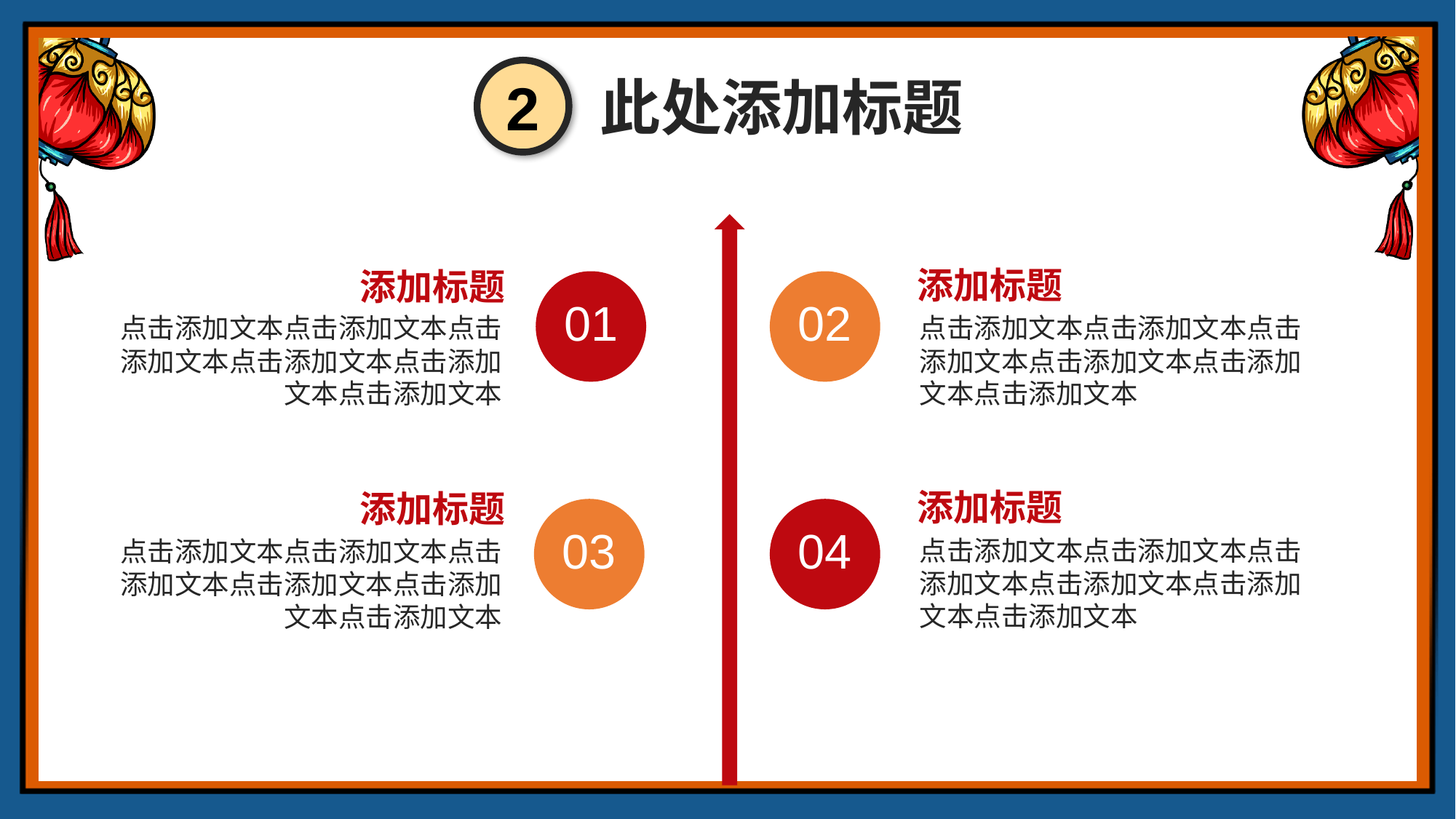

2
此处添加标题

添加标题
添加标题
01
02
点击添加文本点击添加文本点击添加文本点击添加文本点击添加文本点击添加文本
点击添加文本点击添加文本点击添加文本点击添加文本点击添加文本点击添加文本
添加标题
添加标题
03
04
点击添加文本点击添加文本点击添加文本点击添加文本点击添加文本点击添加文本
点击添加文本点击添加文本点击添加文本点击添加文本点击添加文本点击添加文本